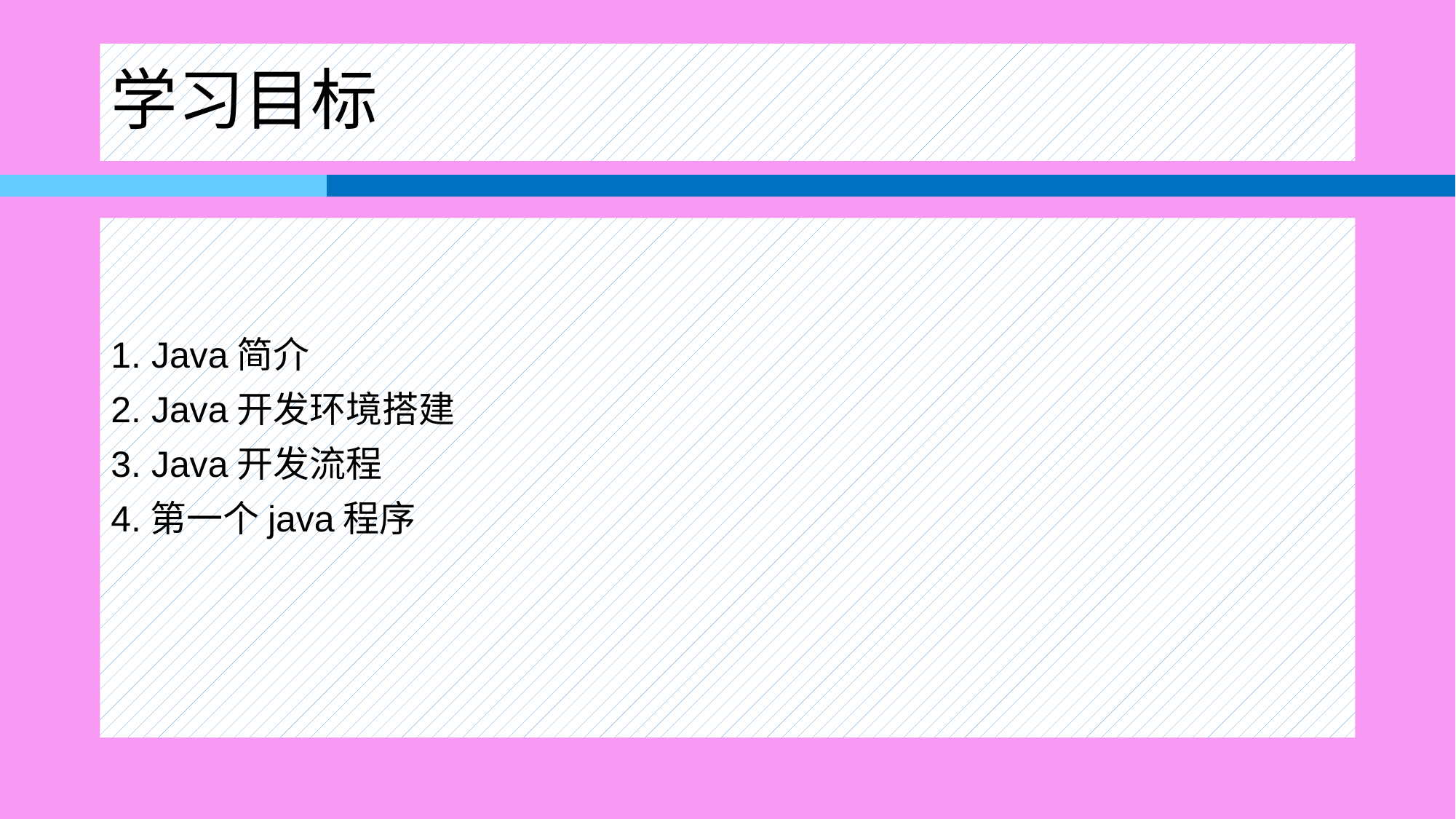

# 学习目标

1. Java简介
2. Java开发环境搭建
3. Java开发流程
4.第一个java程序